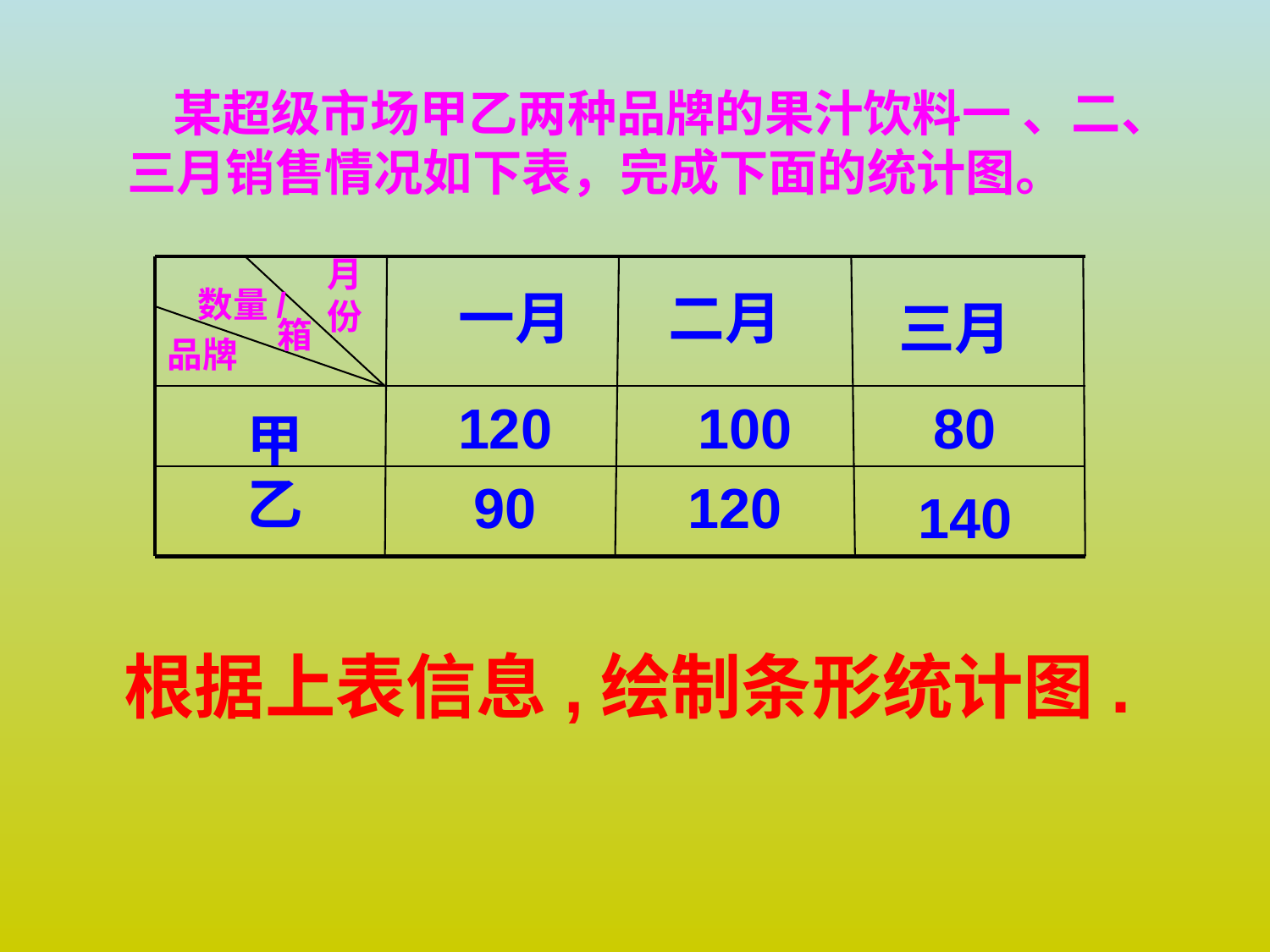

某超级市场甲乙两种品牌的果汁饮料一 、二、三月销售情况如下表，完成下面的统计图。
月份
数量/
一月
二月
三月
箱
品牌
120
100
80
甲
乙
90
120
140
根据上表信息,绘制条形统计图.